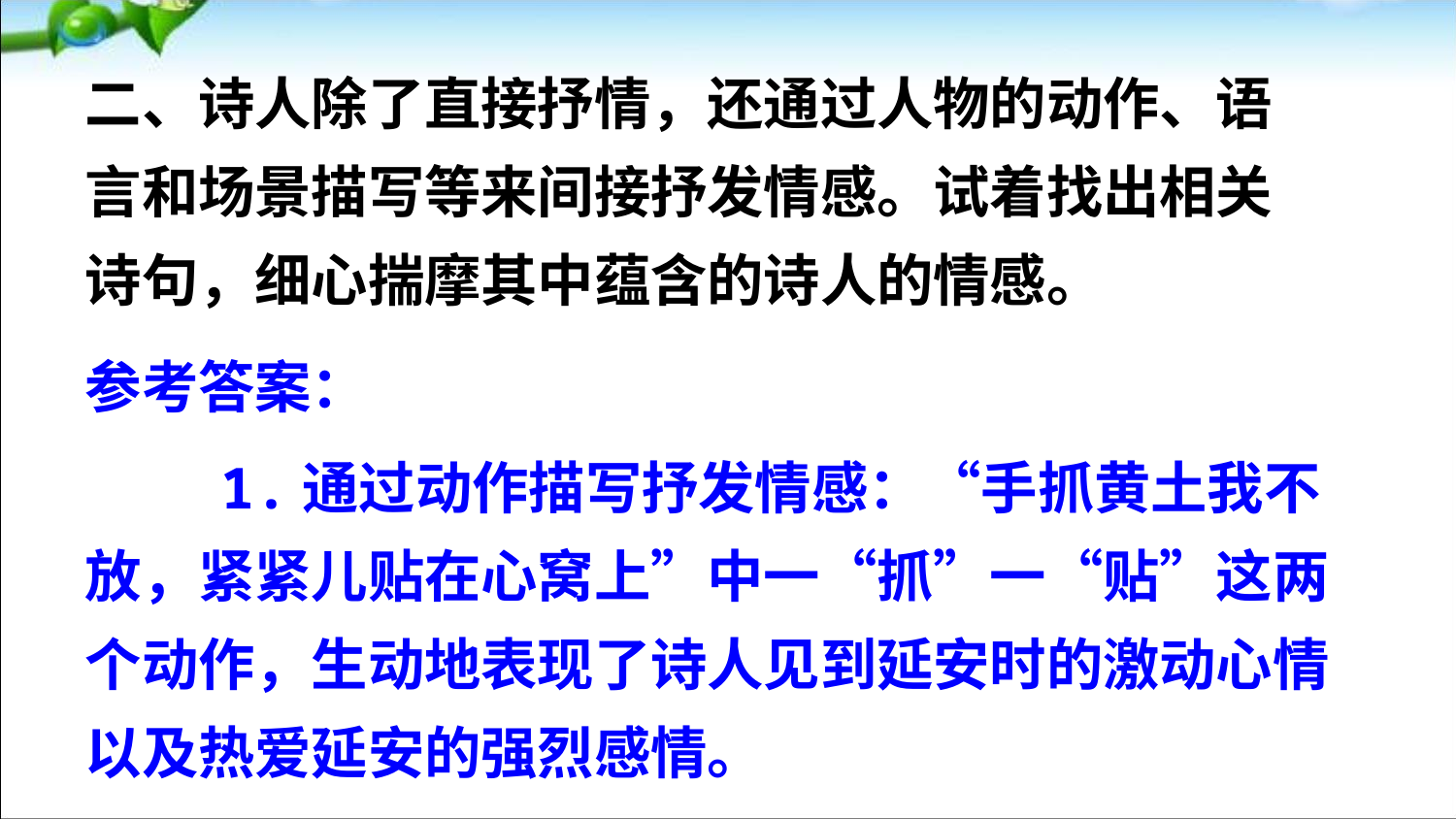

二、诗人除了直接抒情，还通过人物的动作、语言和场景描写等来间接抒发情感。试着找出相关诗句，细心揣摩其中蕴含的诗人的情感。
参考答案：
    1.通过动作描写抒发情感：“手抓黄土我不放，紧紧儿贴在心窝上”中一“抓”一“贴”这两个动作，生动地表现了诗人见到延安时的激动心情以及热爱延安的强烈感情。